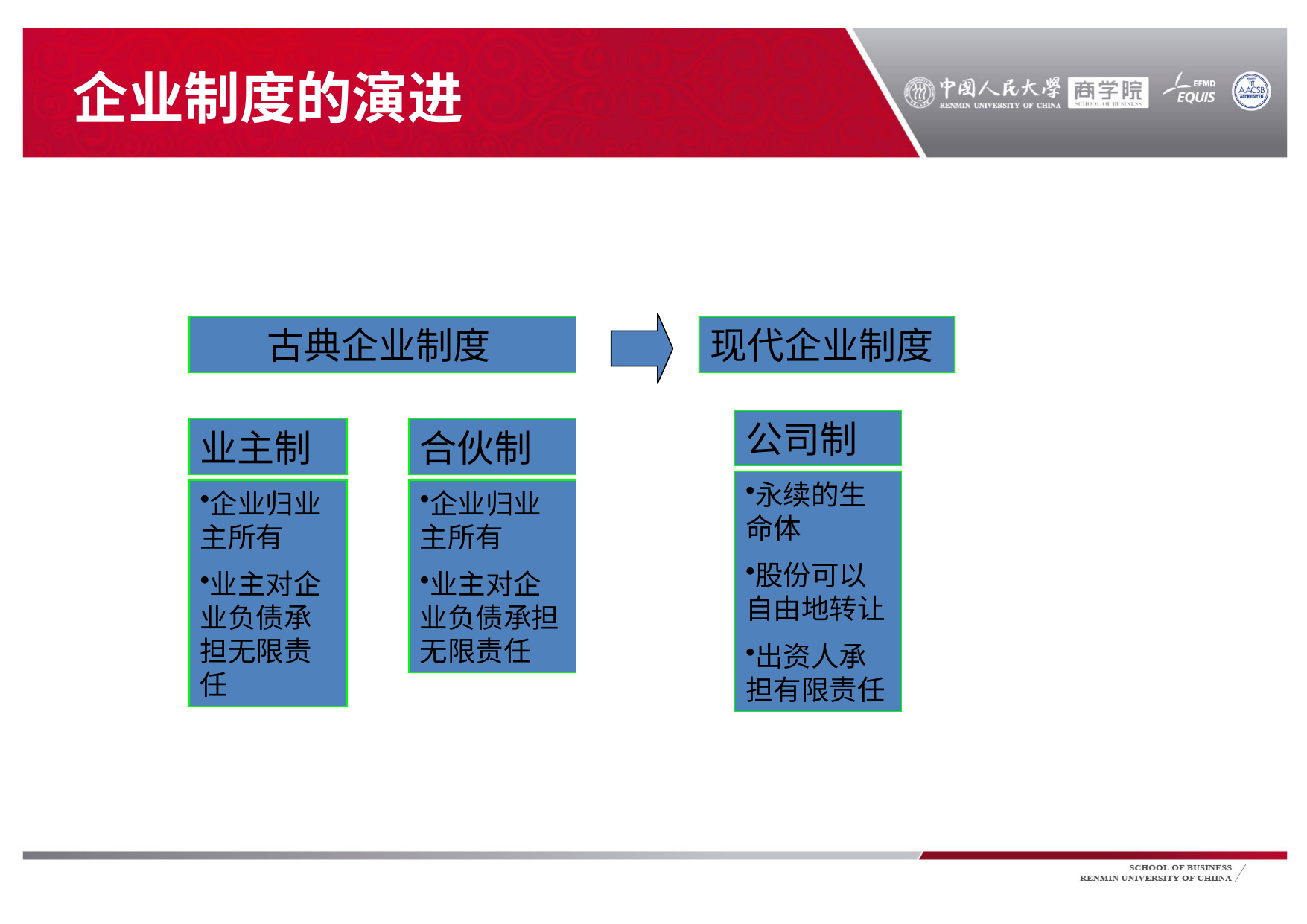

# 企业制度的演进

古典企业制度
现代企业制度
公司制
业主制
合伙制
永续的生命体
股份可以自由地转让
出资人承担有限责任
企业归业主所有
业主对企业负债承担无限责任
企业归业主所有
业主对企业负债承担无限责任